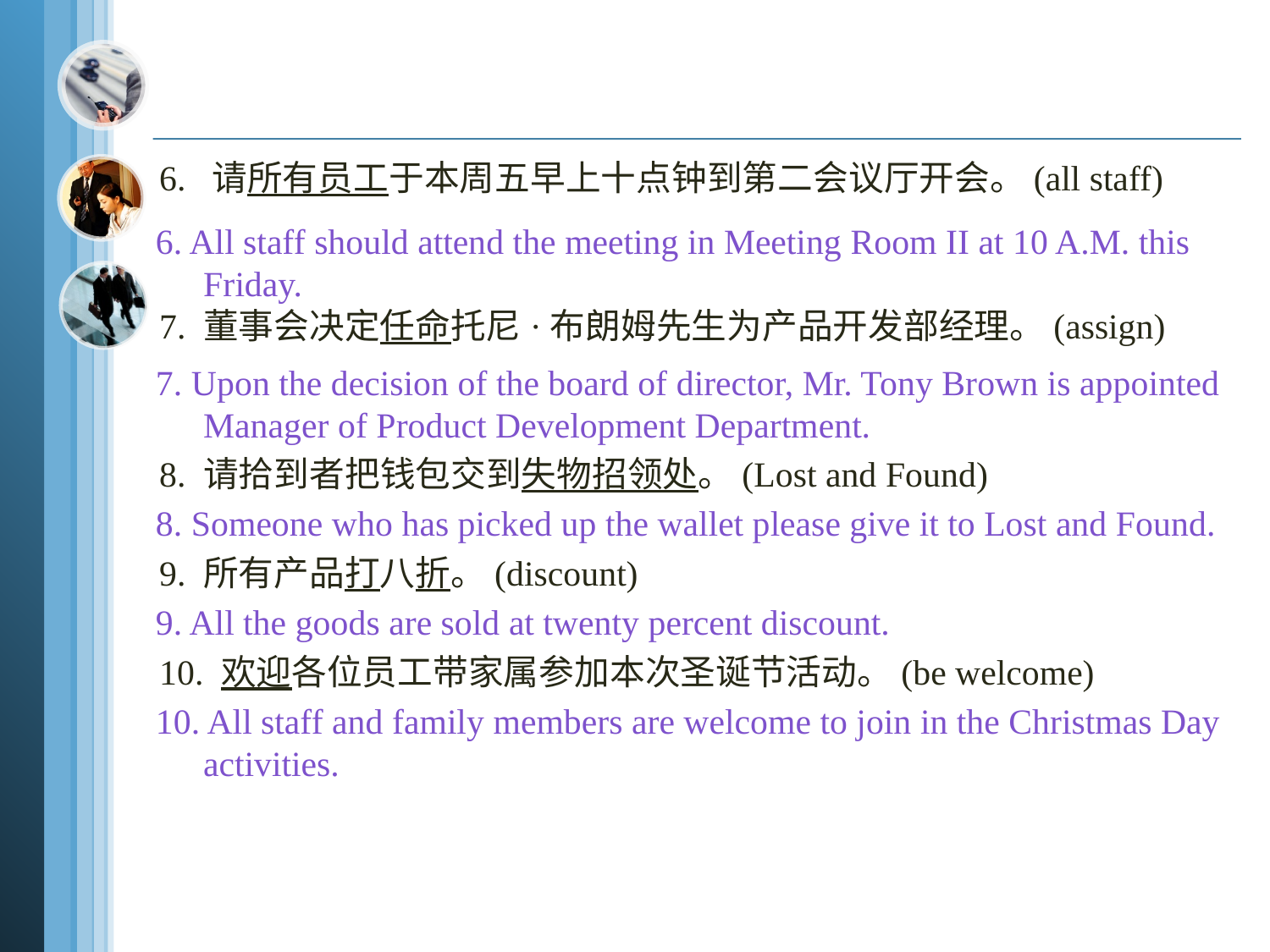

6.  请所有员工于本周五早上十点钟到第二会议厅开会。(all staff)

7. 董事会决定任命托尼·布朗姆先生为产品开发部经理。(assign)

8. 请拾到者把钱包交到失物招领处。(Lost and Found)

9. 所有产品打八折。(discount)

10. 欢迎各位员工带家属参加本次圣诞节活动。(be welcome)

6. All staff should attend the meeting in Meeting Room II at 10 A.M. this Friday.

7. Upon the decision of the board of director, Mr. Tony Brown is appointed Manager of Product Development Department.

8. Someone who has picked up the wallet please give it to Lost and Found.

9. All the goods are sold at twenty percent discount.

10. All staff and family members are welcome to join in the Christmas Day activities.